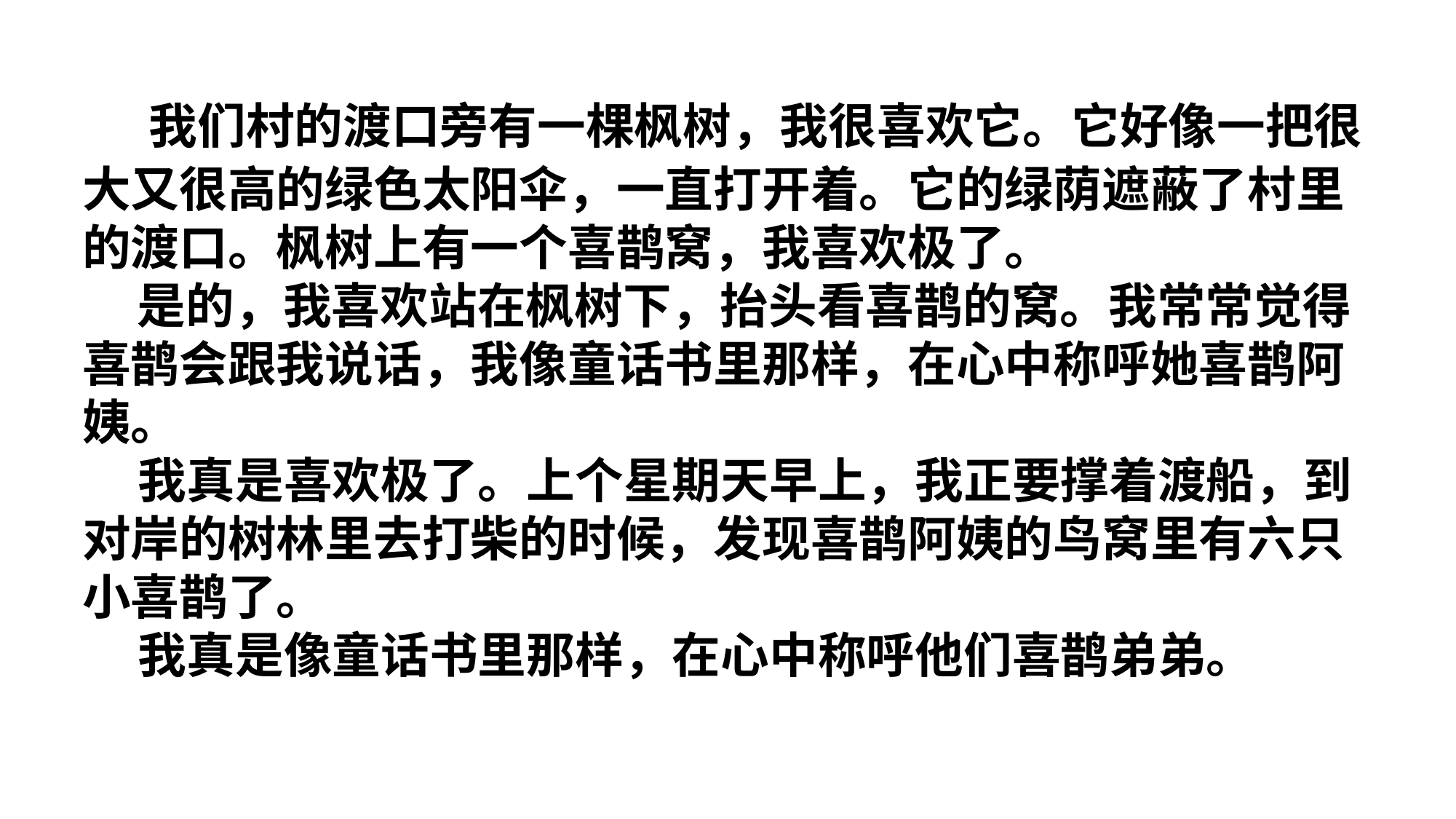

我们村的渡口旁有一棵枫树，我很喜欢它。它好像一把很大又很高的绿色太阳伞，一直打开着。它的绿荫遮蔽了村里的渡口。枫树上有一个喜鹊窝，我喜欢极了。
    是的，我喜欢站在枫树下，抬头看喜鹊的窝。我常常觉得喜鹊会跟我说话，我像童话书里那样，在心中称呼她喜鹊阿姨。
    我真是喜欢极了。上个星期天早上，我正要撑着渡船，到对岸的树林里去打柴的时候，发现喜鹊阿姨的鸟窝里有六只小喜鹊了。
    我真是像童话书里那样，在心中称呼他们喜鹊弟弟。